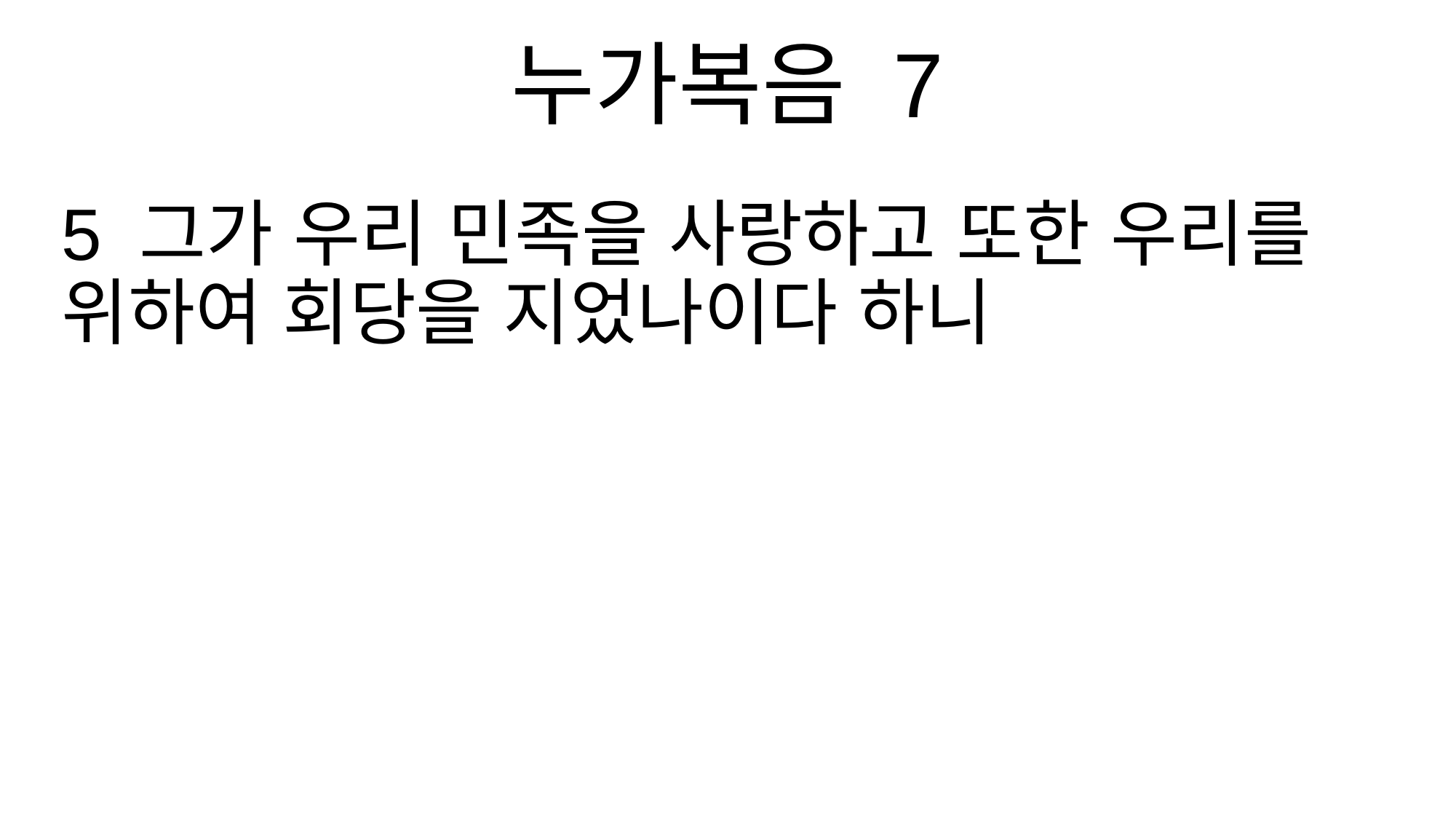

누가복음 7
5 그가 우리 민족을 사랑하고 또한 우리를 위하여 회당을 지었나이다 하니